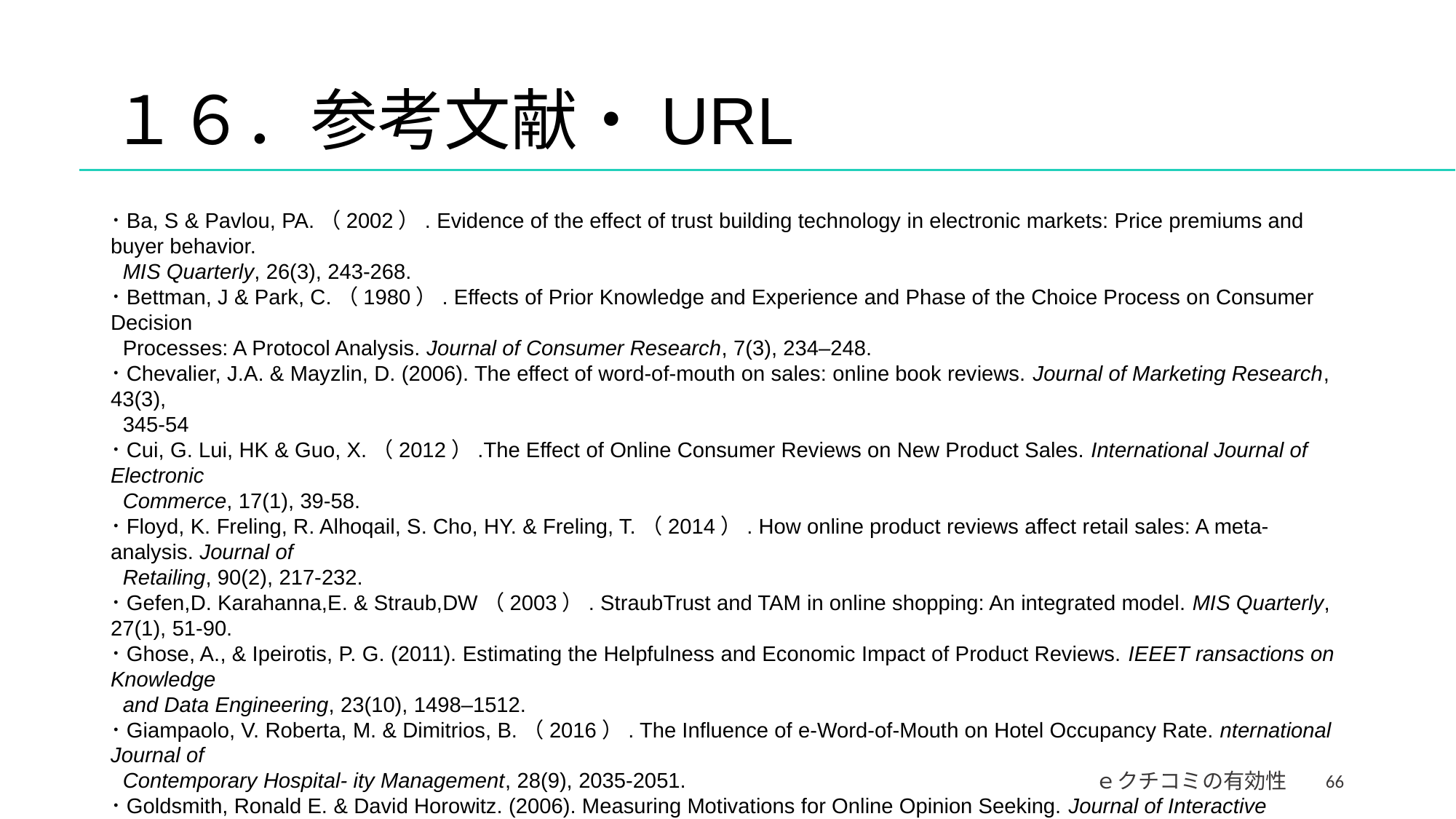

# １６．参考文献・URL
･Ba, S & Pavlou, PA.（2002）. Evidence of the effect of trust building technology in electronic markets: Price premiums and buyer behavior.
  MIS Quarterly, 26(3), 243-268.
･Bettman, J & Park, C.（1980）. Effects of Prior Knowledge and Experience and Phase of the Choice Process on Consumer Decision
  Processes: A Protocol Analysis. Journal of Consumer Research, 7(3), 234–248.
･Chevalier, J.A. & Mayzlin, D. (2006). The effect of word-of-mouth on sales: online book reviews. Journal of Marketing Research, 43(3),
  345-54
･Cui, G. Lui, HK & Guo, X.（2012）.The Effect of Online Consumer Reviews on New Product Sales. International Journal of Electronic
  Commerce, 17(1), 39-58.
･Floyd, K. Freling, R. Alhoqail, S. Cho, HY. & Freling, T.（2014）. How online product reviews affect retail sales: A meta-analysis. Journal of
  Retailing, 90(2), 217-232.
･Gefen,D. Karahanna,E. & Straub,DW（2003）. StraubTrust and TAM in online shopping: An integrated model. MIS Quarterly, 27(1), 51-90.
･Ghose, A., & Ipeirotis, P. G. (2011). Estimating the Helpfulness and Economic Impact of Product Reviews. IEEET ransactions on Knowledge
  and Data Engineering, 23(10), 1498–1512.
･Giampaolo, V. Roberta, M. & Dimitrios, B.（2016）. The Influence of e-Word-of-Mouth on Hotel Occupancy Rate. nternational Journal of
  Contemporary Hospital- ity Management, 28(9), 2035-2051.
･Goldsmith, Ronald E. & David Horowitz. (2006). Measuring Motivations for Online Opinion Seeking. Journal of Interactive Advertising, 6(2),
  1-16.
･Ha & Jang（2012）. Attributes, consequences, and consumer values A means-end chain approach across restaurant segments.
  International Journal of Contemporary Hospitality Management, 25(3), 383-409.
･Hyun & Kang（2014）. A better investment in luxury restaurants: Environmental or non-environmental cues?. International Journal of
  Hospitality Management, 39(5), 57-70.
66
ｅクチコミの有効性